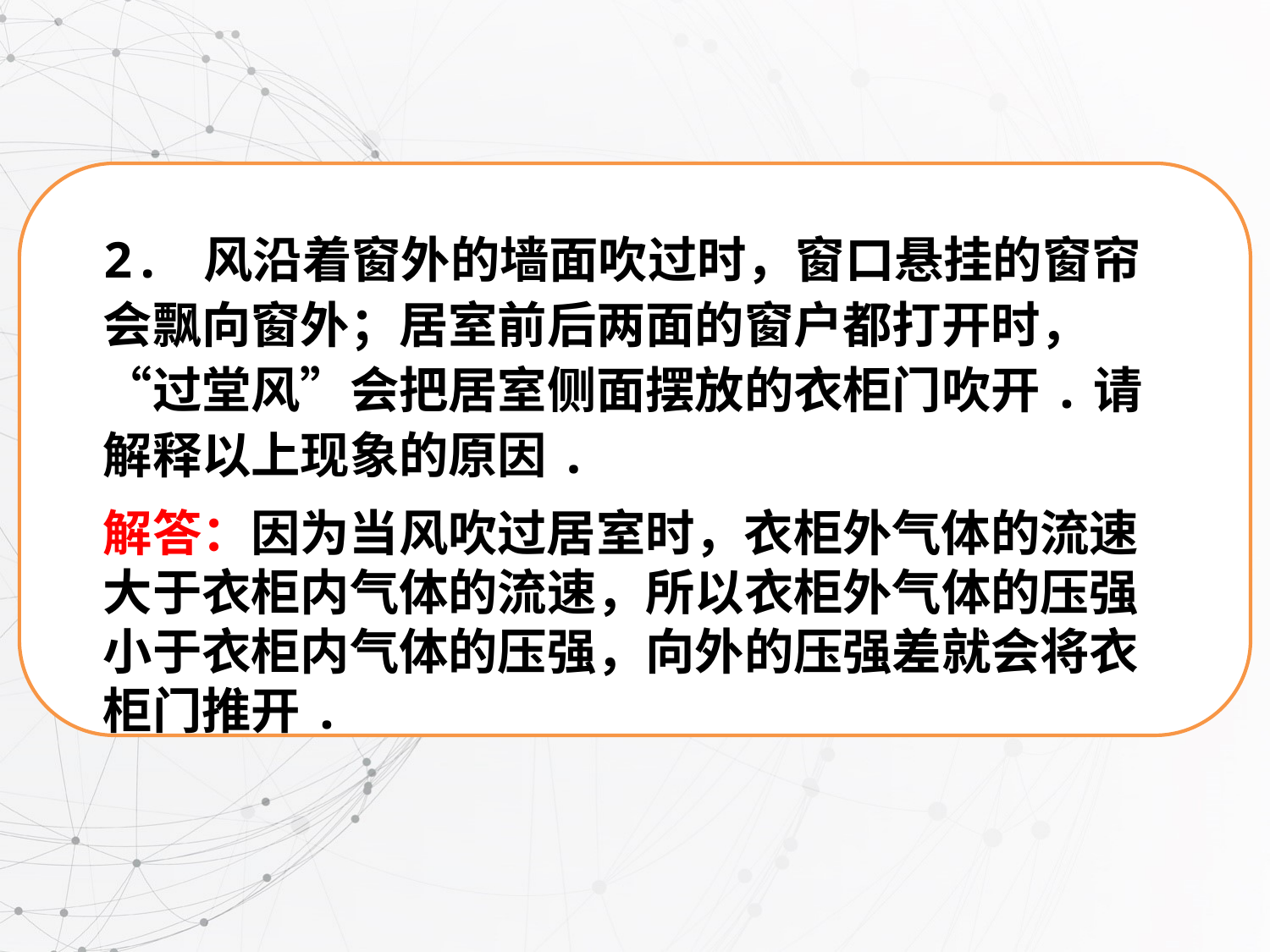

2. 风沿着窗外的墙面吹过时，窗口悬挂的窗帘会飘向窗外；居室前后两面的窗户都打开时，“过堂风”会把居室侧面摆放的衣柜门吹开.请解释以上现象的原因.
解答：因为当风吹过居室时，衣柜外气体的流速大于衣柜内气体的流速，所以衣柜外气体的压强小于衣柜内气体的压强，向外的压强差就会将衣柜门推开.